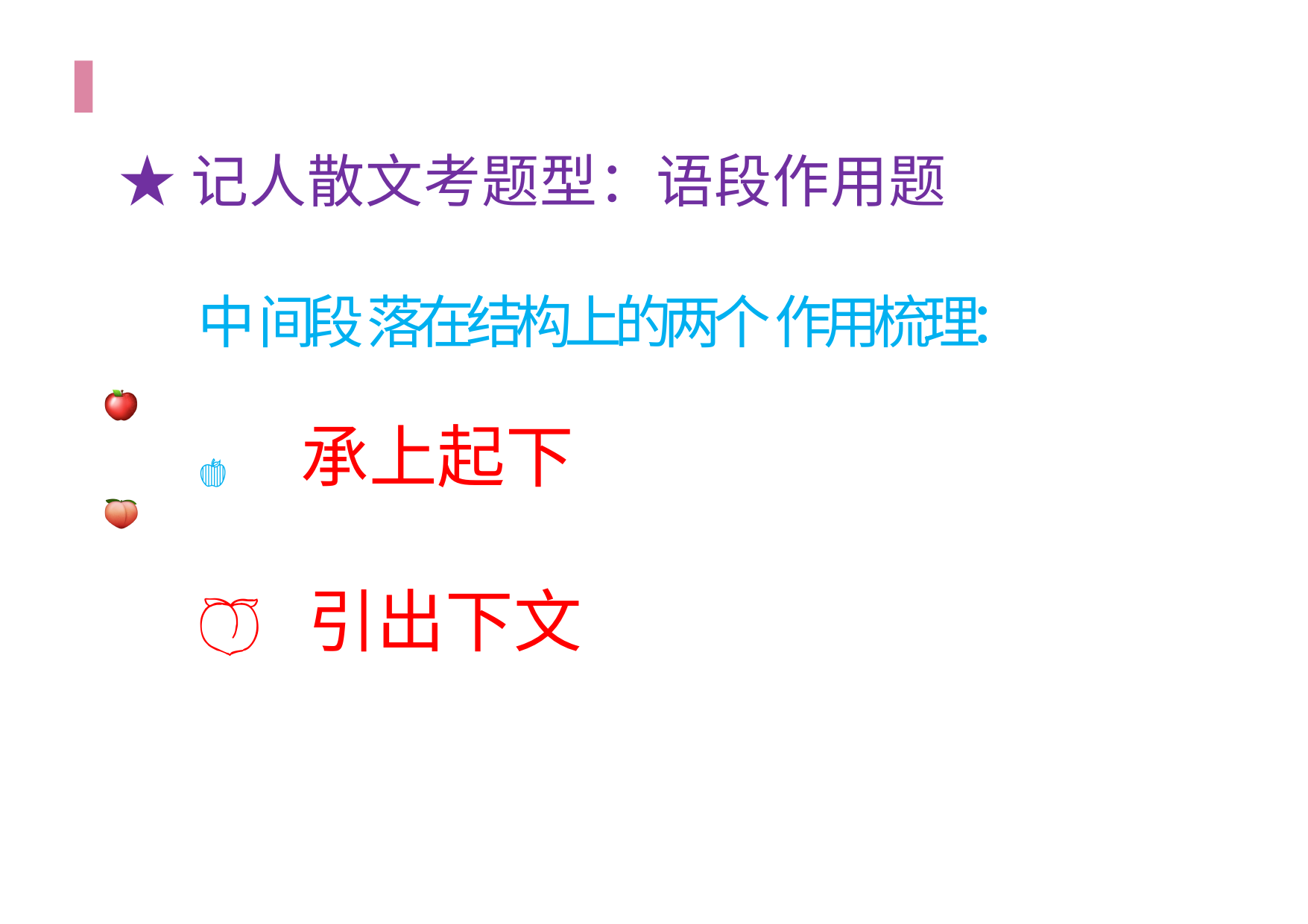

# ★记人散文考题型：语段作用题
中 间 段 落 在 结 构 上 的 两 个 作 用 梳 理：

🍎  承上起下

🍑  引出下文